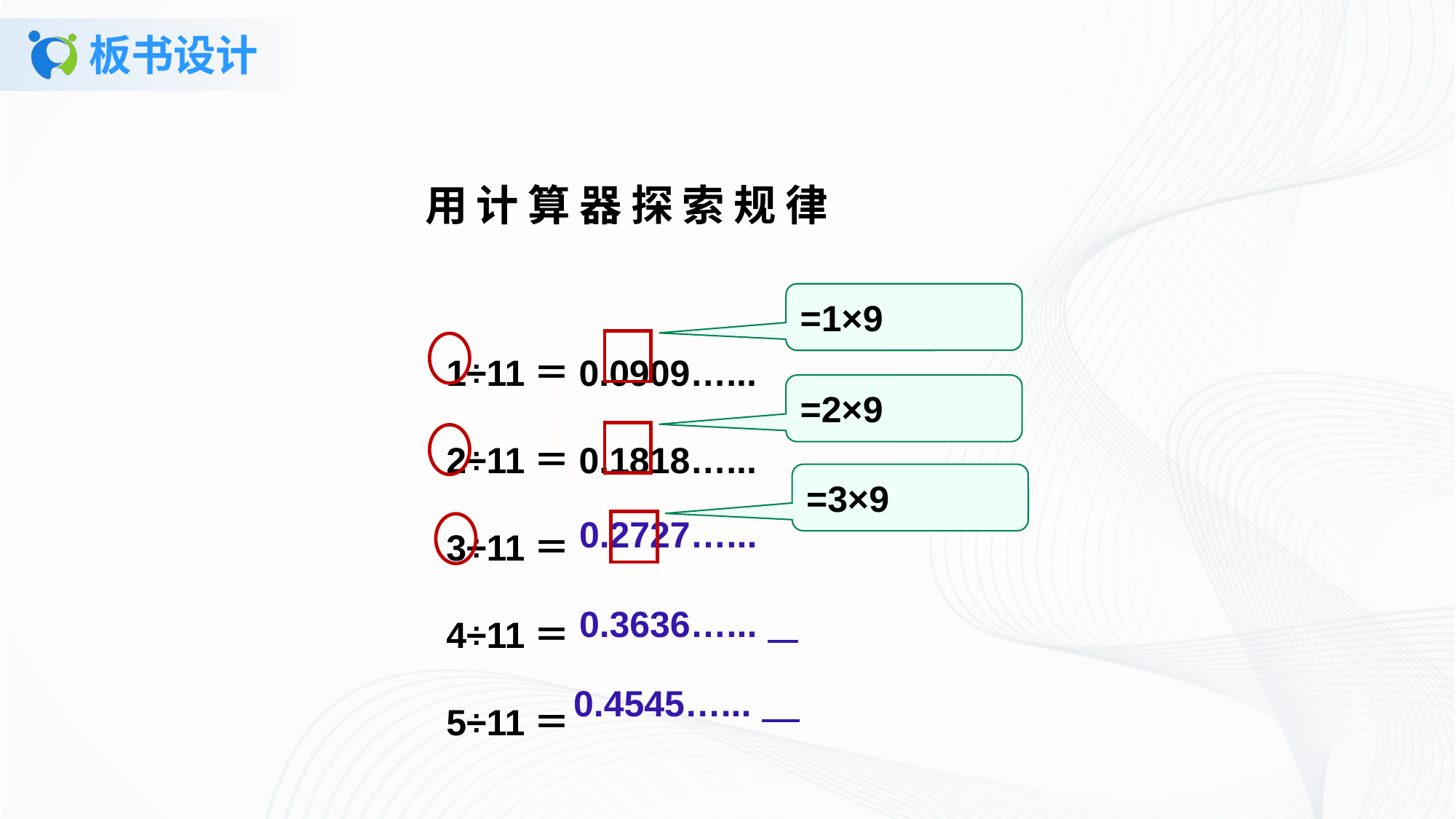

# 板书设计
用计算器探索规律
=1×9
1÷11＝0.0909…...
2÷11＝0.1818…...
3÷11＝
4÷11＝
5÷11＝

=2×9

=3×9
0.2727…...

0.3636…...
0.4545…...